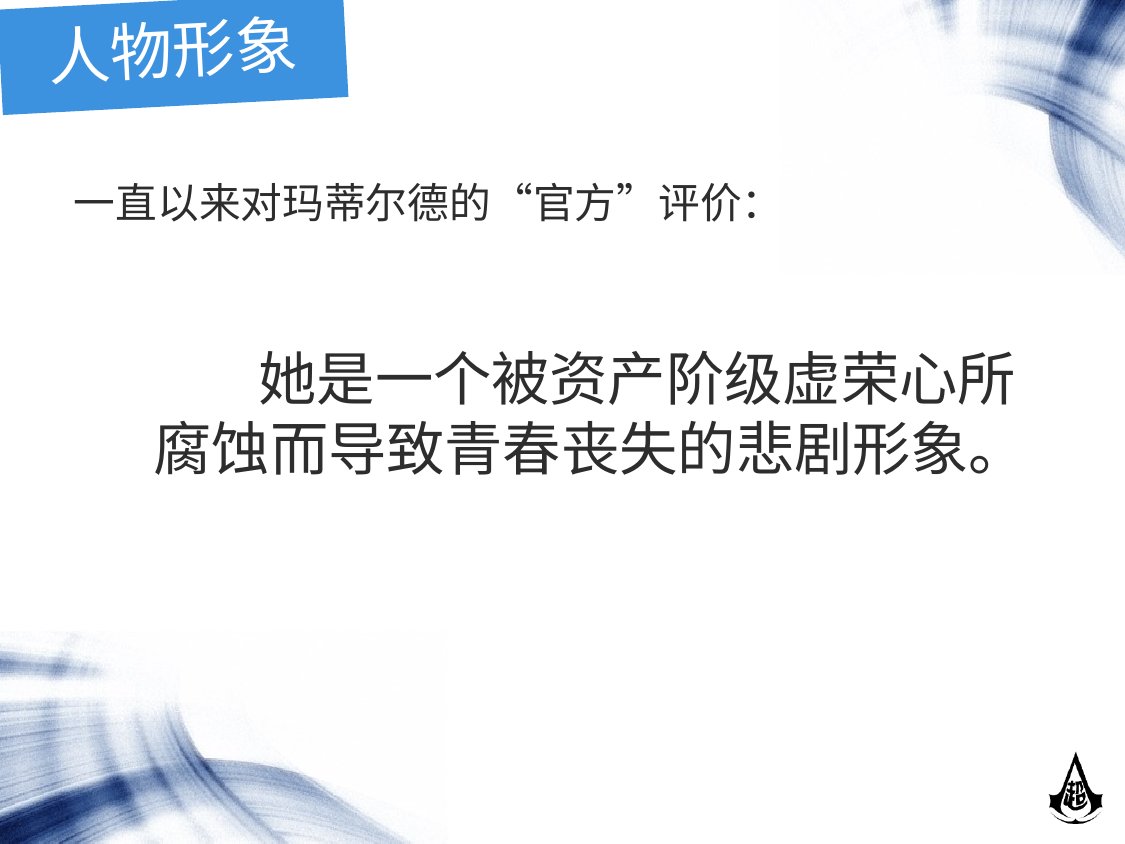

人物形象
一直以来对玛蒂尔德的“官方”评价：
       她是一个被资产阶级虚荣心所腐蚀而导致青春丧失的悲剧形象。